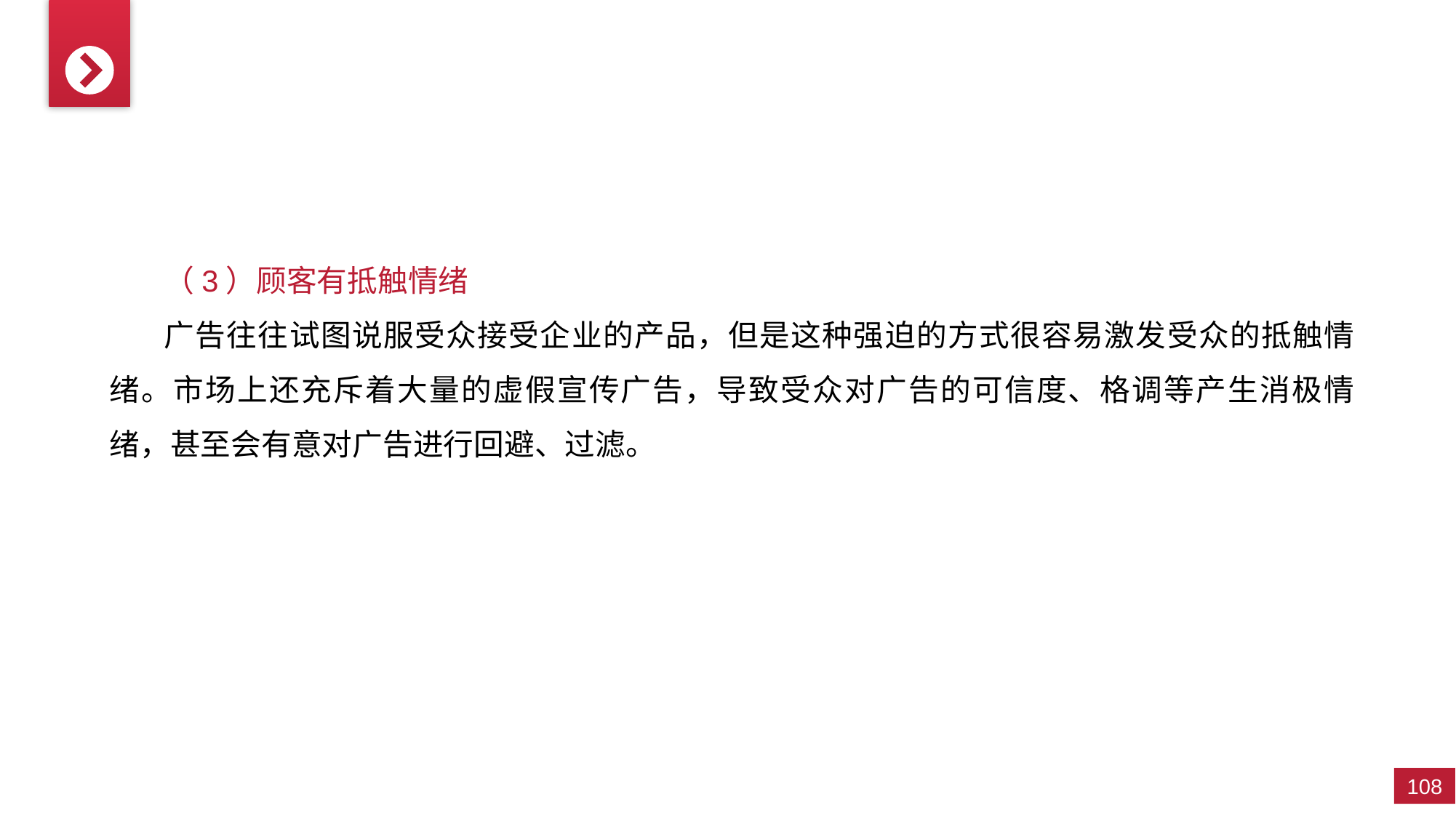

（3）顾客有抵触情绪
广告往往试图说服受众接受企业的产品，但是这种强迫的方式很容易激发受众的抵触情绪。市场上还充斥着大量的虚假宣传广告，导致受众对广告的可信度、格调等产生消极情绪，甚至会有意对广告进行回避、过滤。